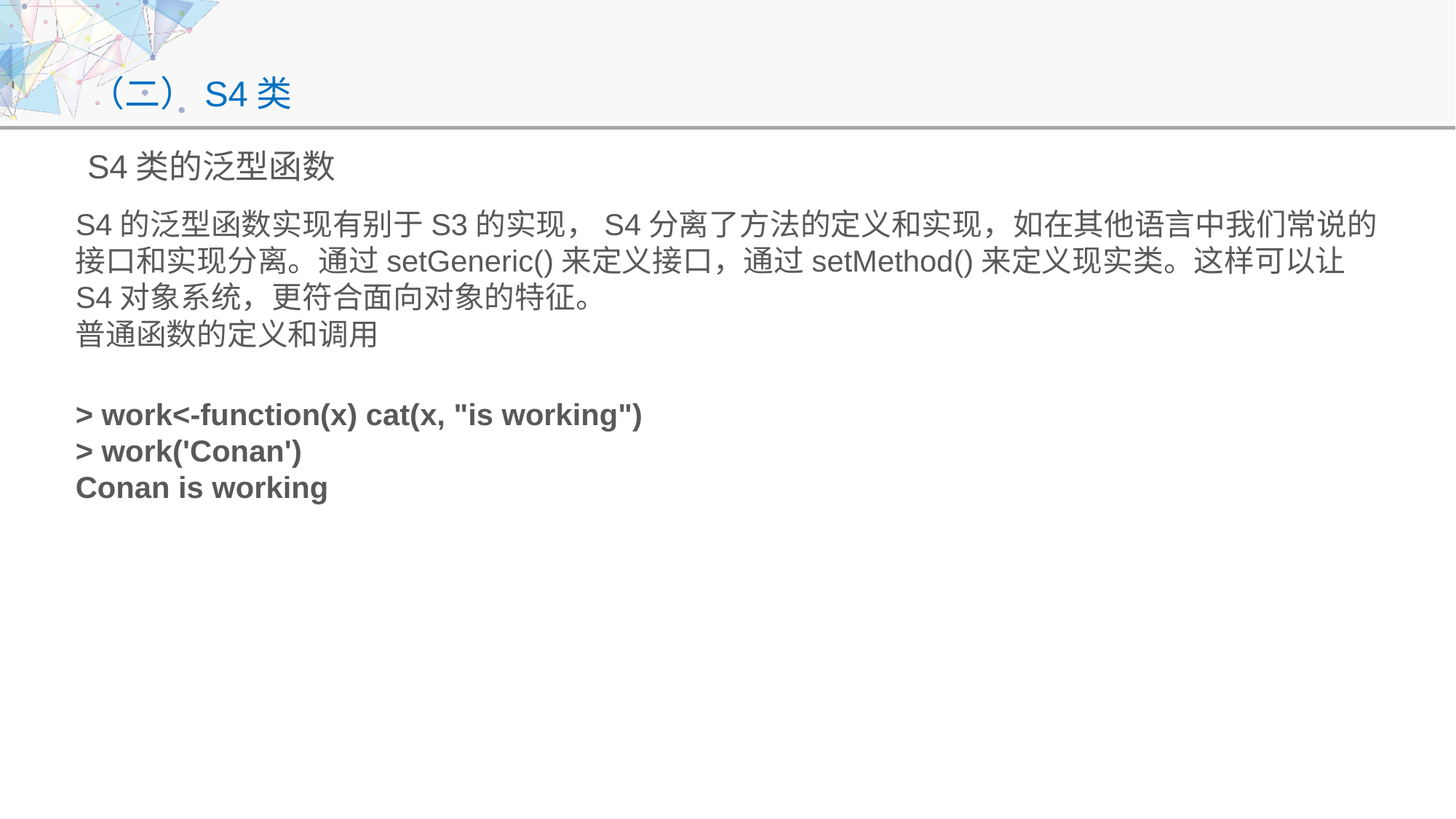

# （二）S4类
S4类的泛型函数
S4的泛型函数实现有别于S3的实现，S4分离了方法的定义和实现，如在其他语言中我们常说的接口和实现分离。通过setGeneric()来定义接口，通过setMethod()来定义现实类。这样可以让S4对象系统，更符合面向对象的特征。
普通函数的定义和调用

> work<-function(x) cat(x, "is working")
> work('Conan')
Conan is working